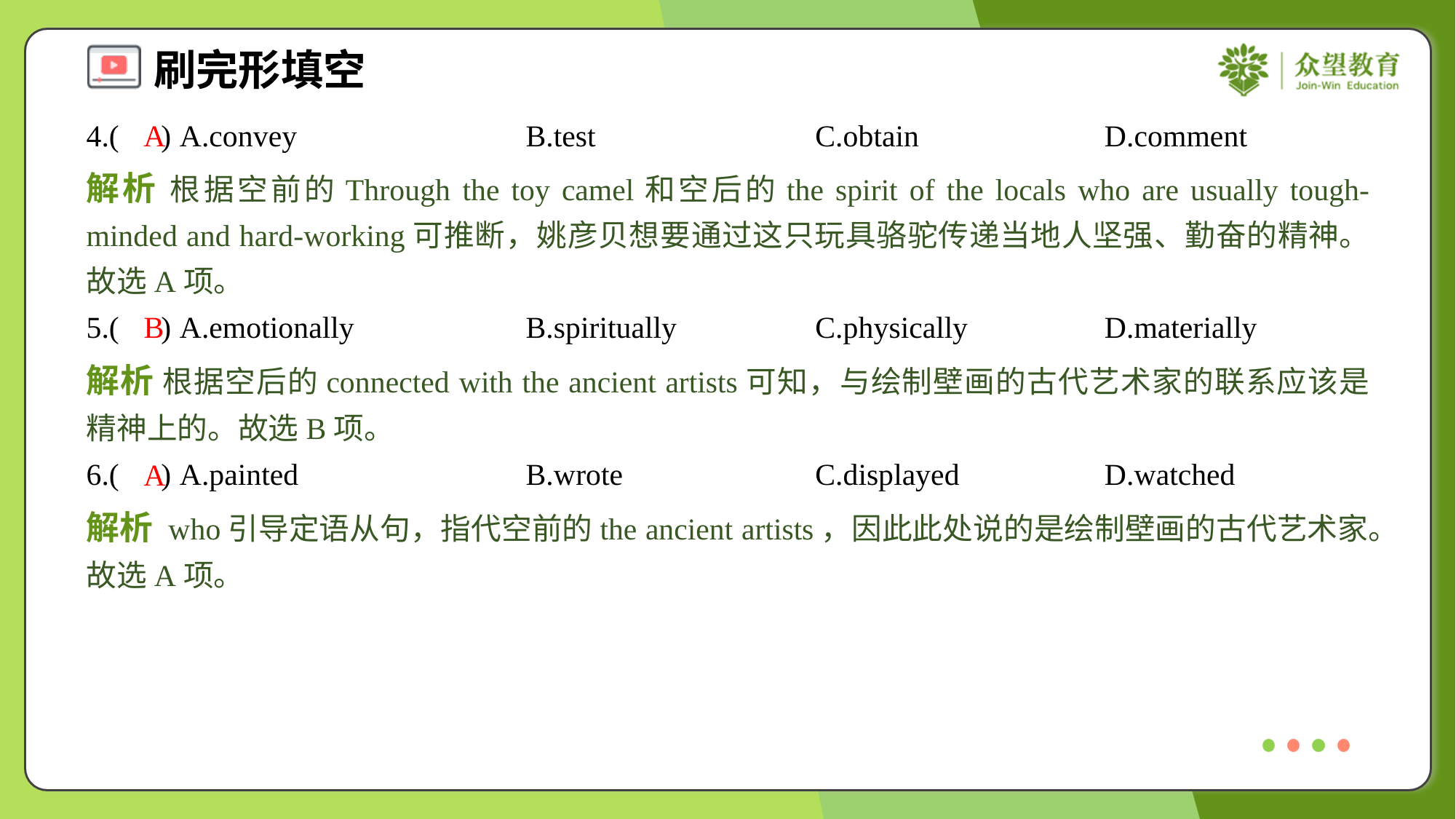

4.(     ) A.convey	B.test	C.obtain	D.comment
A
解析 根据空前的Through the toy camel和空后的the spirit of the locals who are usually tough-minded and hard-working可推断，姚彦贝想要通过这只玩具骆驼传递当地人坚强、勤奋的精神。故选A项。
5.(     ) A.emotionally	B.spiritually	C.physically	D.materially
B
解析 根据空后的connected with the ancient artists可知，与绘制壁画的古代艺术家的联系应该是精神上的。故选B项。
6.(     ) A.painted	B.wrote	C.displayed	D.watched
A
解析 who引导定语从句，指代空前的the ancient artists，因此此处说的是绘制壁画的古代艺术家。故选A项。